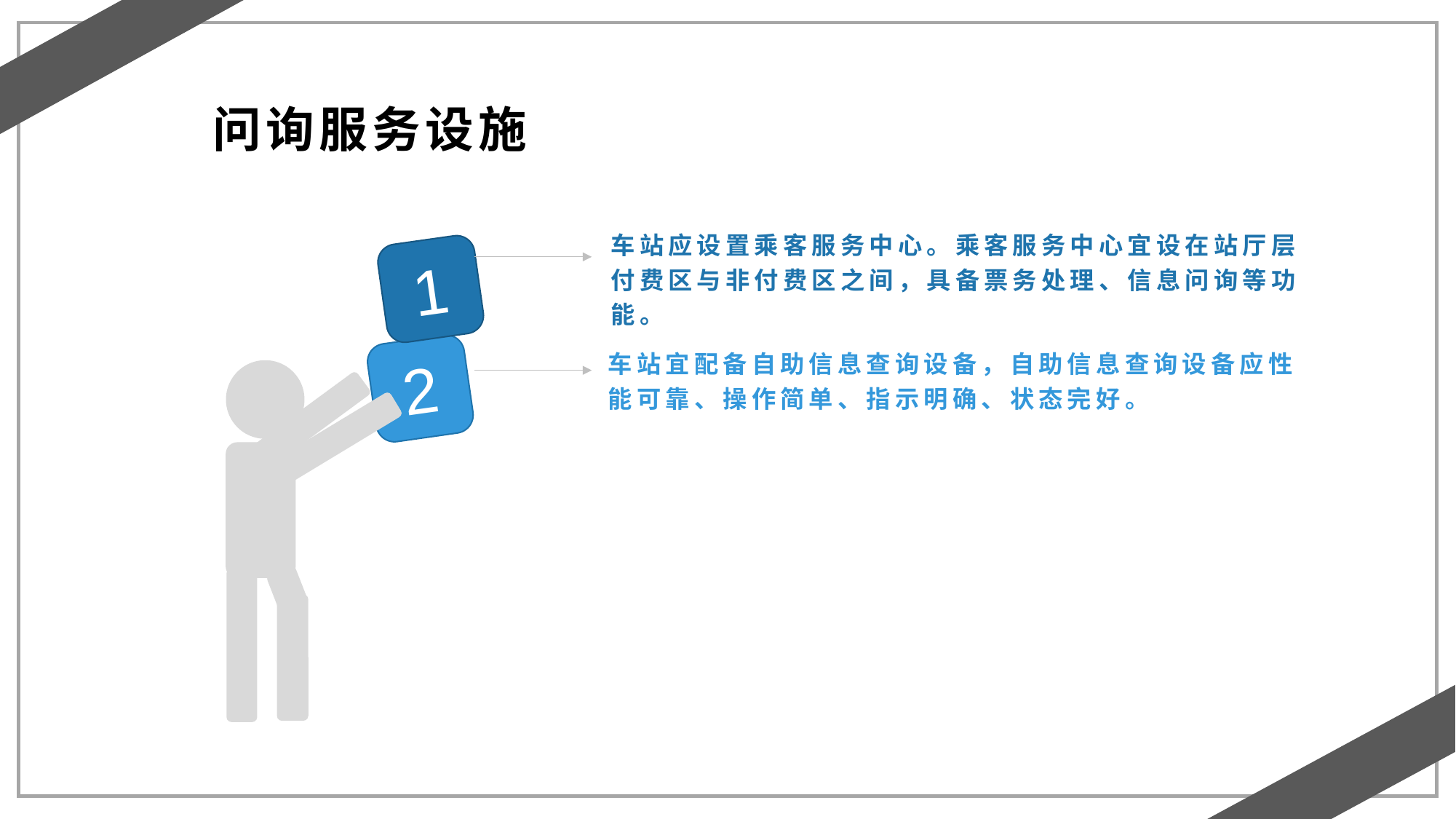

问询服务设施
车站应设置乘客服务中心。乘客服务中心宜设在站厅层付费区与非付费区之间，具备票务处理、信息问询等功能。
1
车站宜配备自助信息查询设备，自助信息查询设备应性能可靠、操作简单、指示明确、状态完好。
2